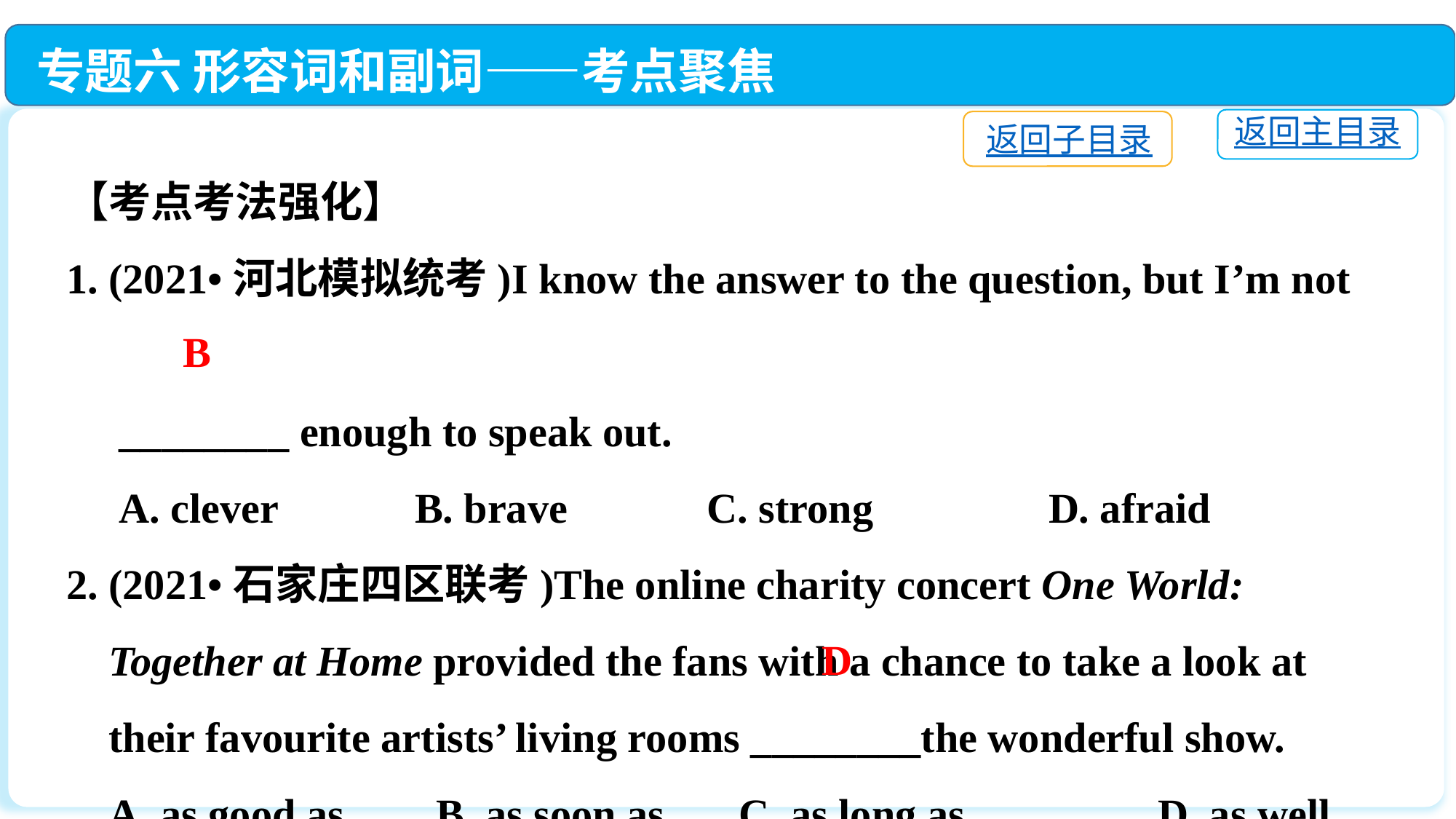

专题六 形容词和副词——考点聚焦

返回主目录

返回子目录
【考点考法强化】
1. (2021•河北模拟统考)I know the answer to the question, but I’m not
     ________ enough to speak out.
     A. clever		  B. brave	         C. strong		D. afraid
2. (2021•石家庄四区联考)The online charity concert One World:
    Together at Home provided the fans with a chance to take a look at
    their favourite artists’ living rooms ________the wonderful show.
    A. as good as　   B. as soon as       C. as long as　　 	D. as well as
B
D